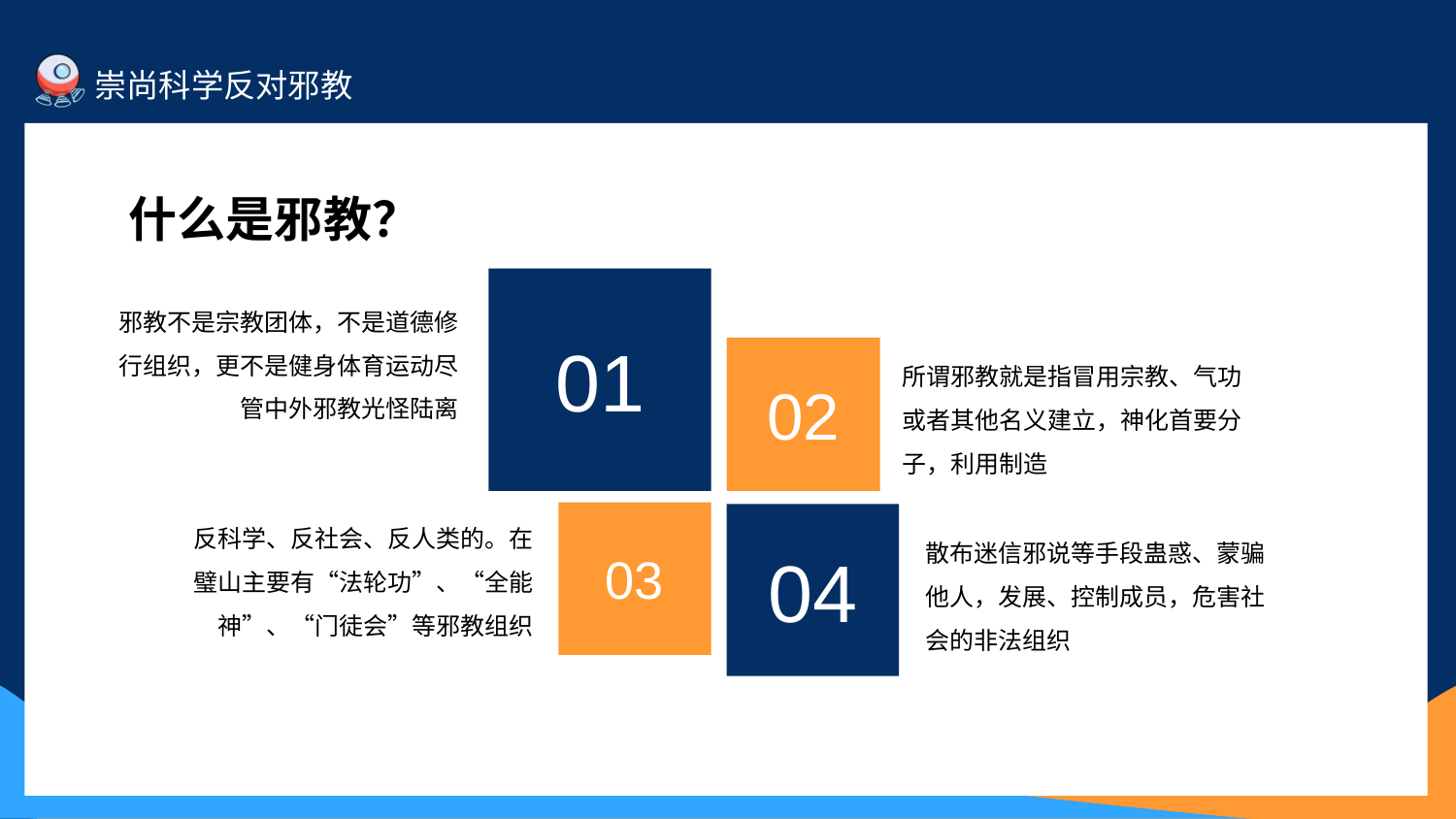

什么是邪教？
01
02
03
04
邪教不是宗教团体，不是道德修行组织，更不是健身体育运动尽管中外邪教光怪陆离
所谓邪教就是指冒用宗教、气功或者其他名义建立，神化首要分子，利用制造
反科学、反社会、反人类的。在璧山主要有“法轮功”、“全能神”、“门徒会”等邪教组织
散布迷信邪说等手段蛊惑、蒙骗他人，发展、控制成员，危害社会的非法组织